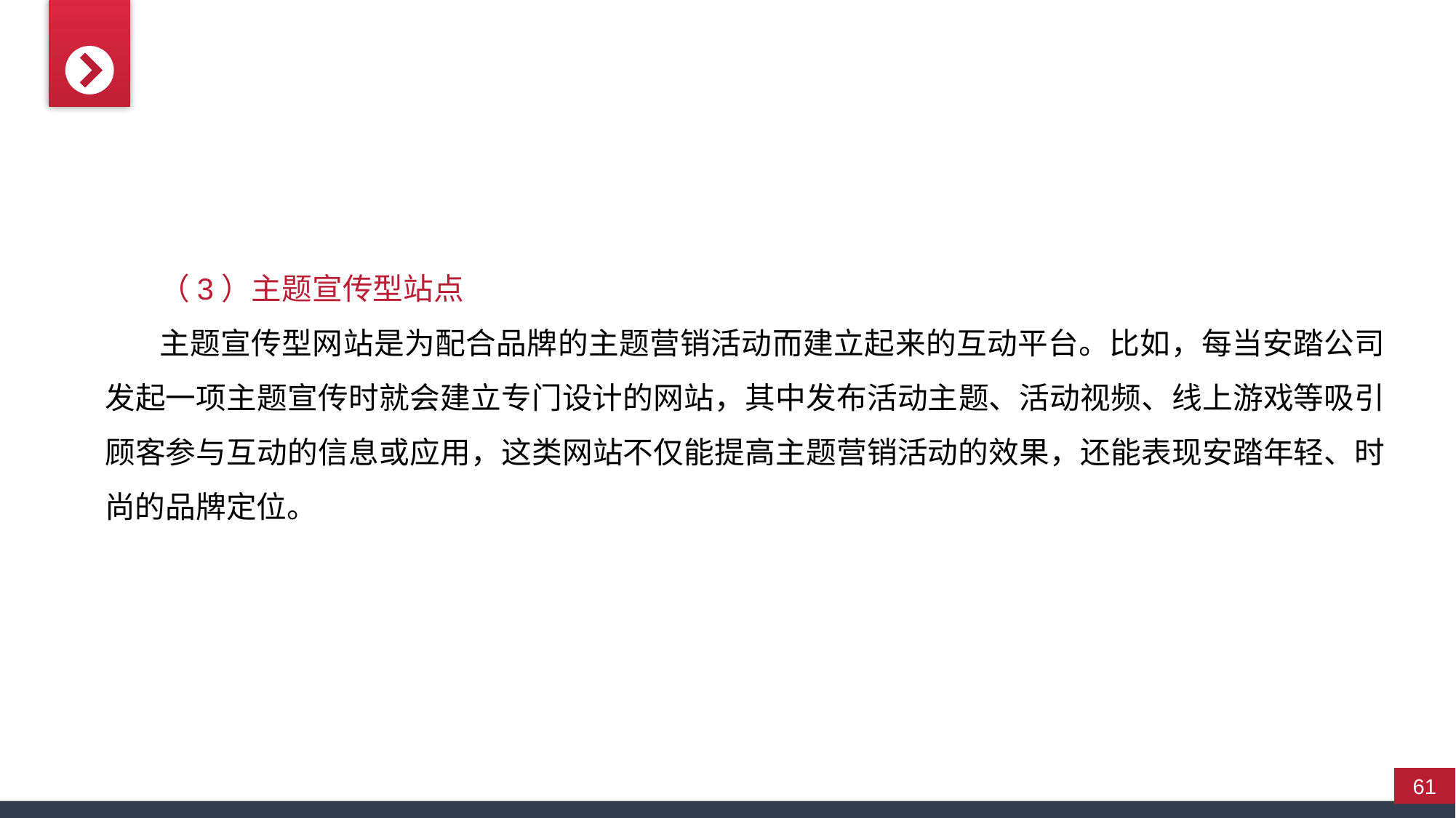

（3）主题宣传型站点
主题宣传型网站是为配合品牌的主题营销活动而建立起来的互动平台。比如，每当安踏公司发起一项主题宣传时就会建立专门设计的网站，其中发布活动主题、活动视频、线上游戏等吸引顾客参与互动的信息或应用，这类网站不仅能提高主题营销活动的效果，还能表现安踏年轻、时尚的品牌定位。